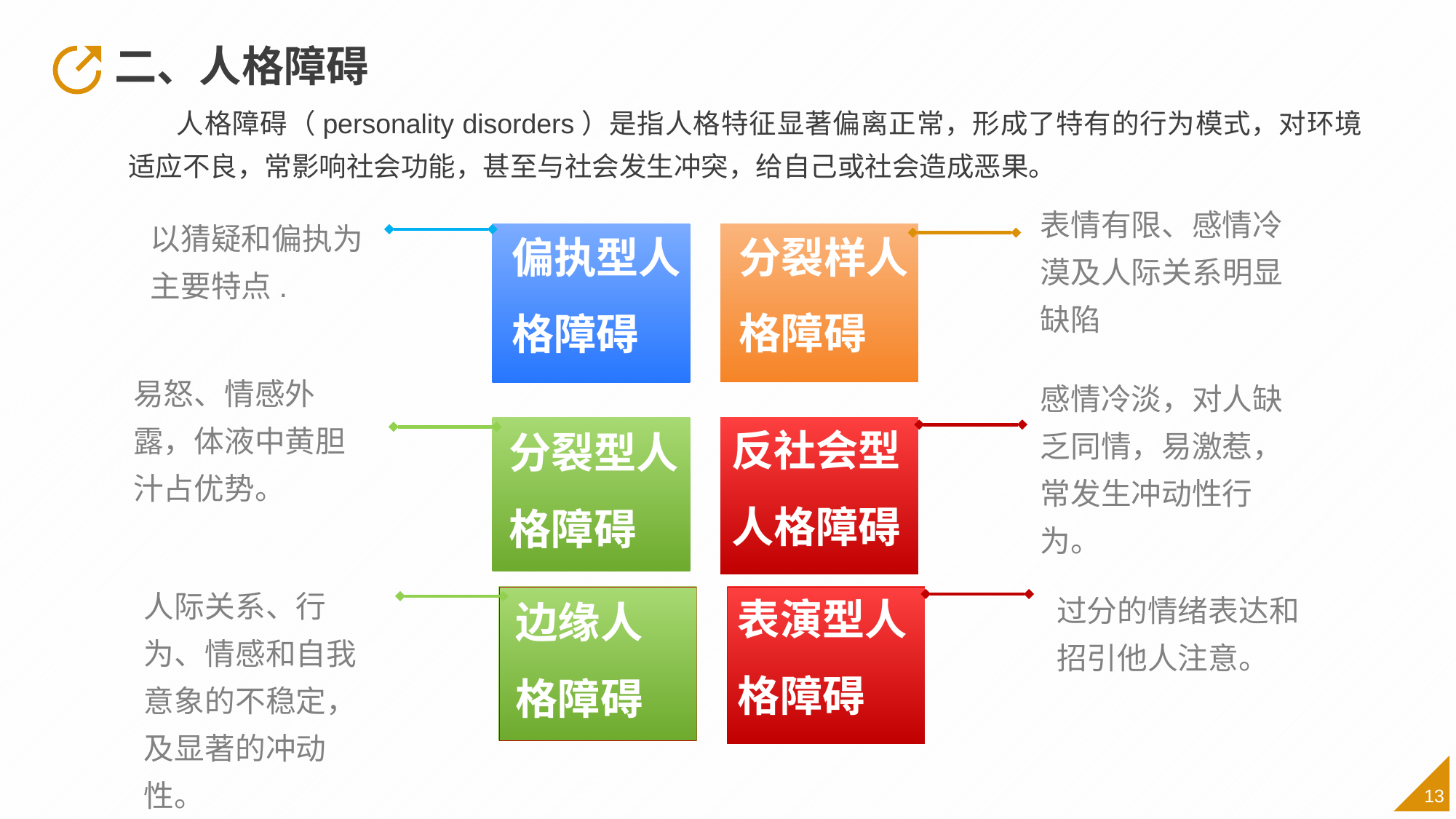

二、人格障碍

      人格障碍（personality disorders）是指人格特征显著偏离正常，形成了特有的行为模式，对环境适应不良，常影响社会功能，甚至与社会发生冲突，给自己或社会造成恶果。
表情有限、感情冷漠及人际关系明显缺陷
分裂样人
格障碍

偏执型人
格障碍

以猜疑和偏执为主要特点.
易怒、情感外露，体液中黄胆汁占优势。
感情冷淡，对人缺乏同情，易激惹，常发生冲动性行为。
反社会型
人格障碍

分裂型人
格障碍

表演型人格障碍

边缘人
格障碍

人际关系、行为、情感和自我意象的不稳定，及显著的冲动性。
过分的情绪表达和招引他人注意。